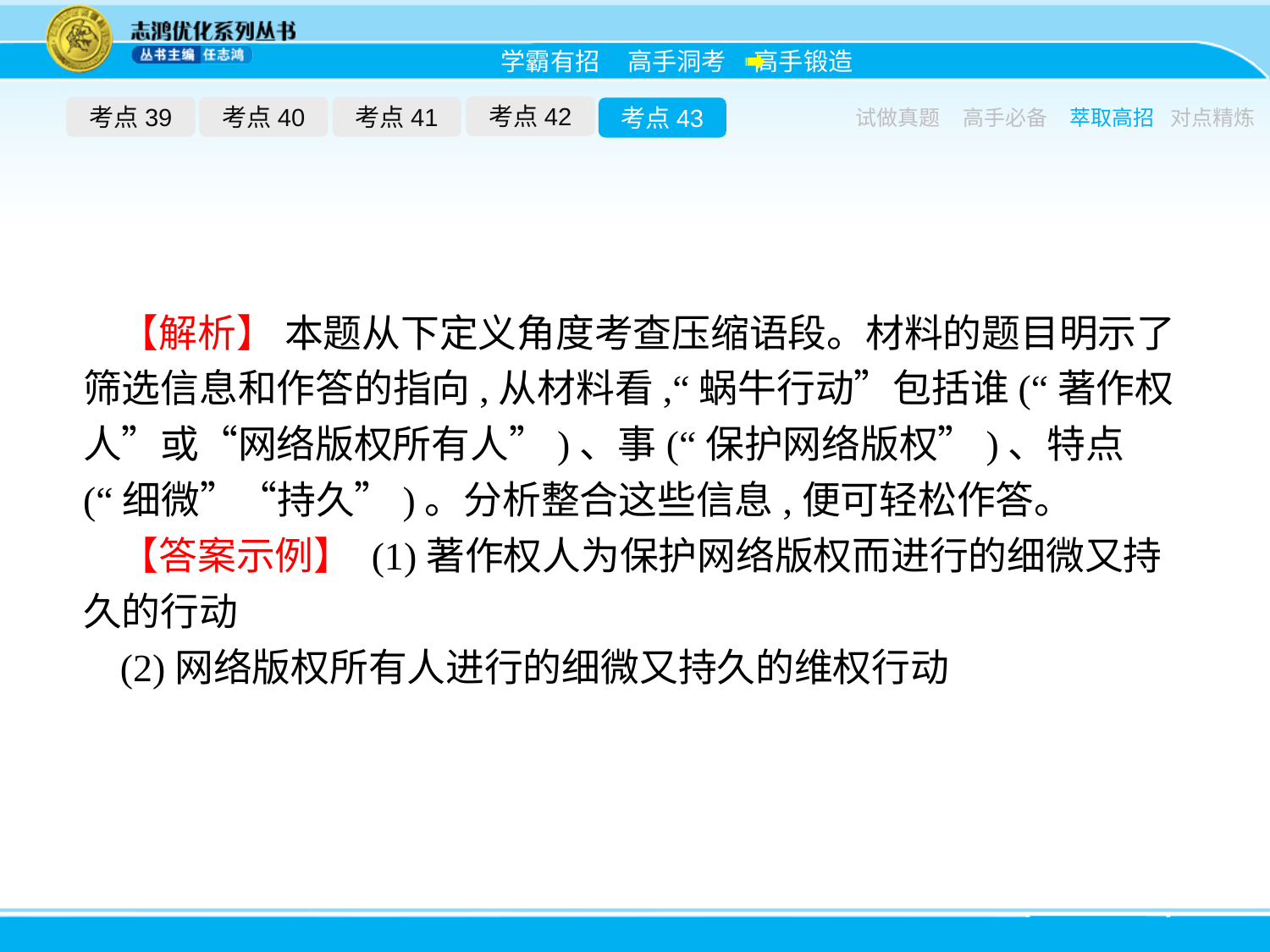

考点42
考点39
考点40
考点41
考点43
试做真题
高手必备
萃取高招
对点精炼
【解析】 本题从下定义角度考查压缩语段。材料的题目明示了筛选信息和作答的指向,从材料看,“蜗牛行动”包括谁(“著作权人”或“网络版权所有人”)、事(“保护网络版权”)、特点(“细微”“持久”)。分析整合这些信息,便可轻松作答。
【答案示例】 (1)著作权人为保护网络版权而进行的细微又持久的行动
(2)网络版权所有人进行的细微又持久的维权行动